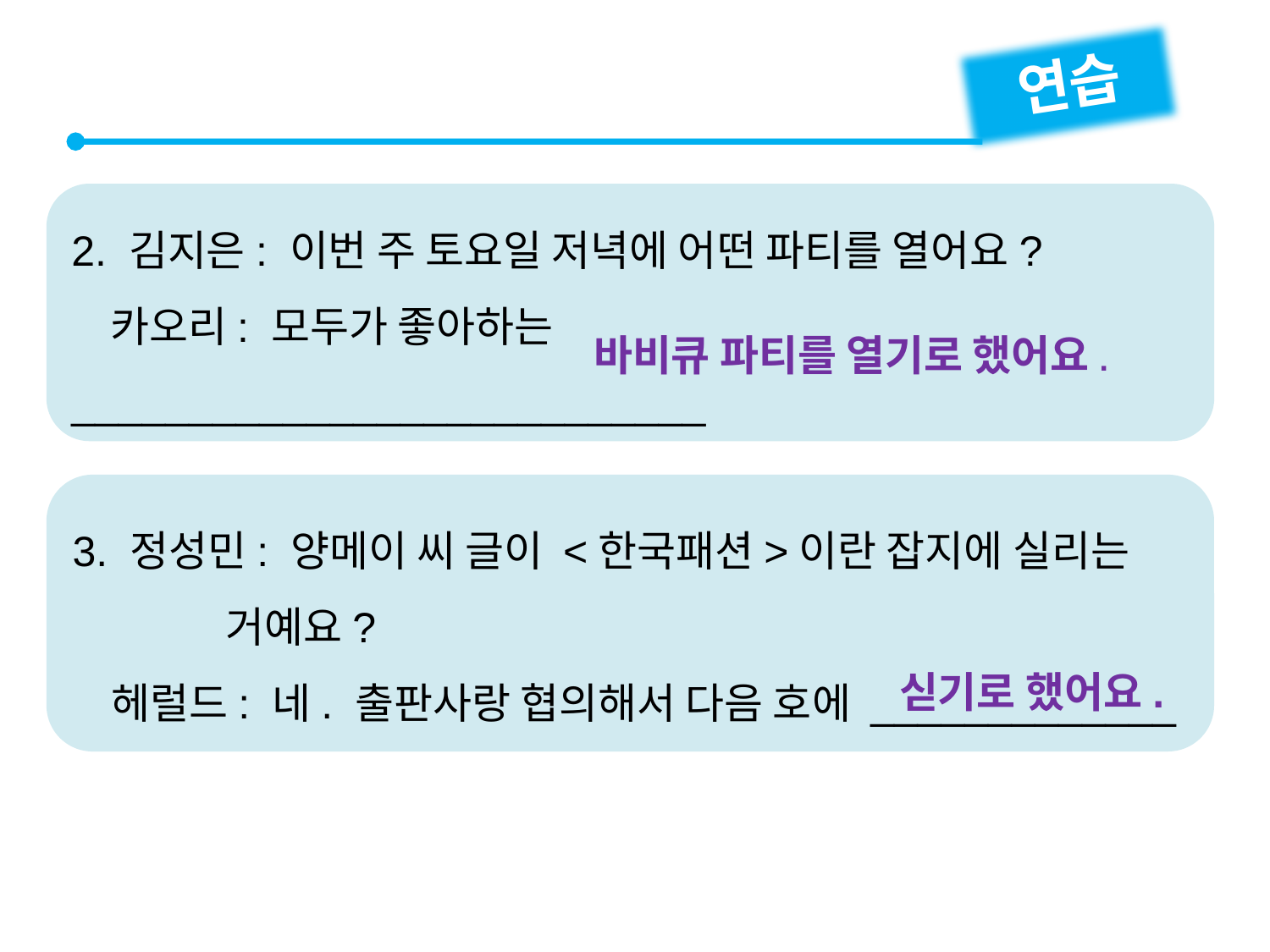

연습
2. 김지은: 이번 주 토요일 저녁에 어떤 파티를 열어요?
   카오리: 모두가 좋아하는___________________________
바비큐 파티를 열기로 했어요.
3. 정성민: 양메이 씨 글이 <한국패션>이란 잡지에 실리는
               거예요?
   헤럴드: 네. 출판사랑 협의해서 다음 호에 _____________
싣기로 했어요.